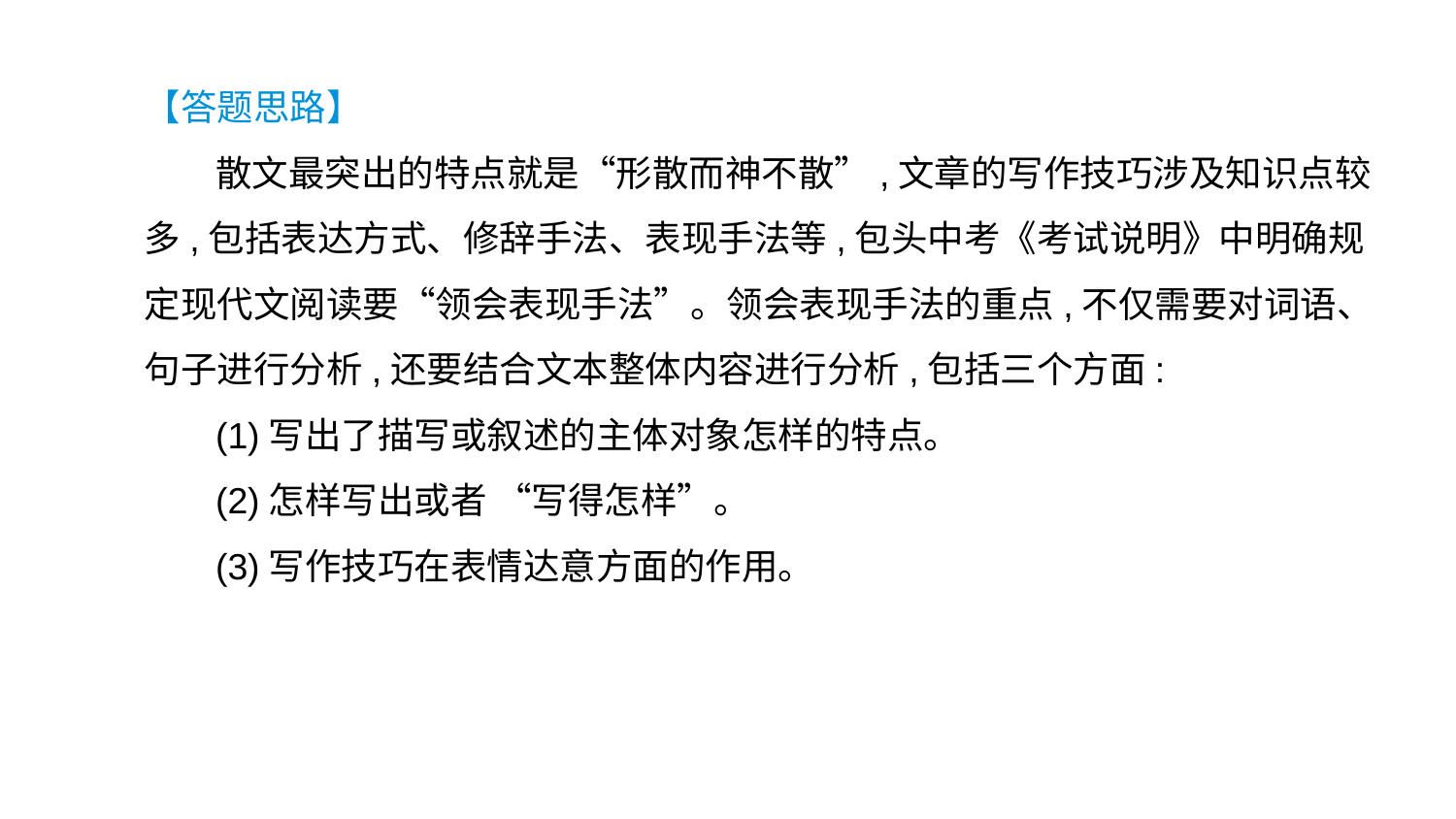

【答题思路】
散文最突出的特点就是“形散而神不散”,文章的写作技巧涉及知识点较多,包括表达方式、修辞手法、表现手法等,包头中考《考试说明》中明确规定现代文阅读要“领会表现手法”。领会表现手法的重点,不仅需要对词语、句子进行分析,还要结合文本整体内容进行分析,包括三个方面:
(1)写出了描写或叙述的主体对象怎样的特点。
(2)怎样写出或者 “写得怎样”。
(3)写作技巧在表情达意方面的作用。